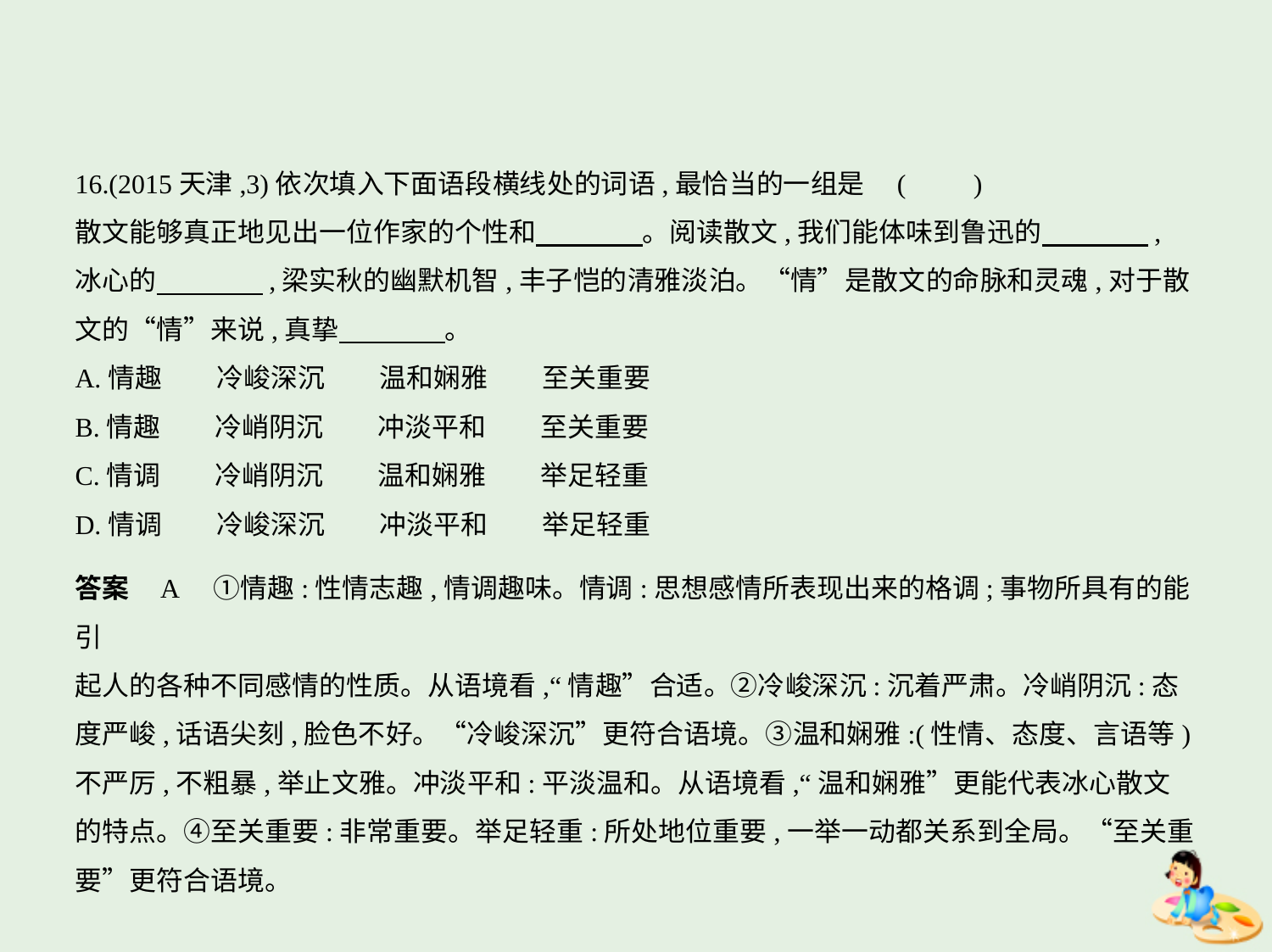

16.(2015天津,3)依次填入下面语段横线处的词语,最恰当的一组是 (　　)
散文能够真正地见出一位作家的个性和　　　    。阅读散文,我们能体味到鲁迅的　　　    ,
冰心的　　　    ,梁实秋的幽默机智,丰子恺的清雅淡泊。“情”是散文的命脉和灵魂,对于散
文的“情”来说,真挚　　　    。
A.情趣　　冷峻深沉　　温和娴雅　　至关重要
B.情趣　　冷峭阴沉　　冲淡平和　　至关重要
C.情调　　冷峭阴沉　　温和娴雅　　举足轻重
D.情调　　冷峻深沉　　冲淡平和　　举足轻重
答案    A　①情趣:性情志趣,情调趣味。情调:思想感情所表现出来的格调;事物所具有的能引
起人的各种不同感情的性质。从语境看,“情趣”合适。②冷峻深沉:沉着严肃。冷峭阴沉:态
度严峻,话语尖刻,脸色不好。“冷峻深沉”更符合语境。③温和娴雅:(性情、态度、言语等)
不严厉,不粗暴,举止文雅。冲淡平和:平淡温和。从语境看,“温和娴雅”更能代表冰心散文
的特点。④至关重要:非常重要。举足轻重:所处地位重要,一举一动都关系到全局。“至关重
要”更符合语境。